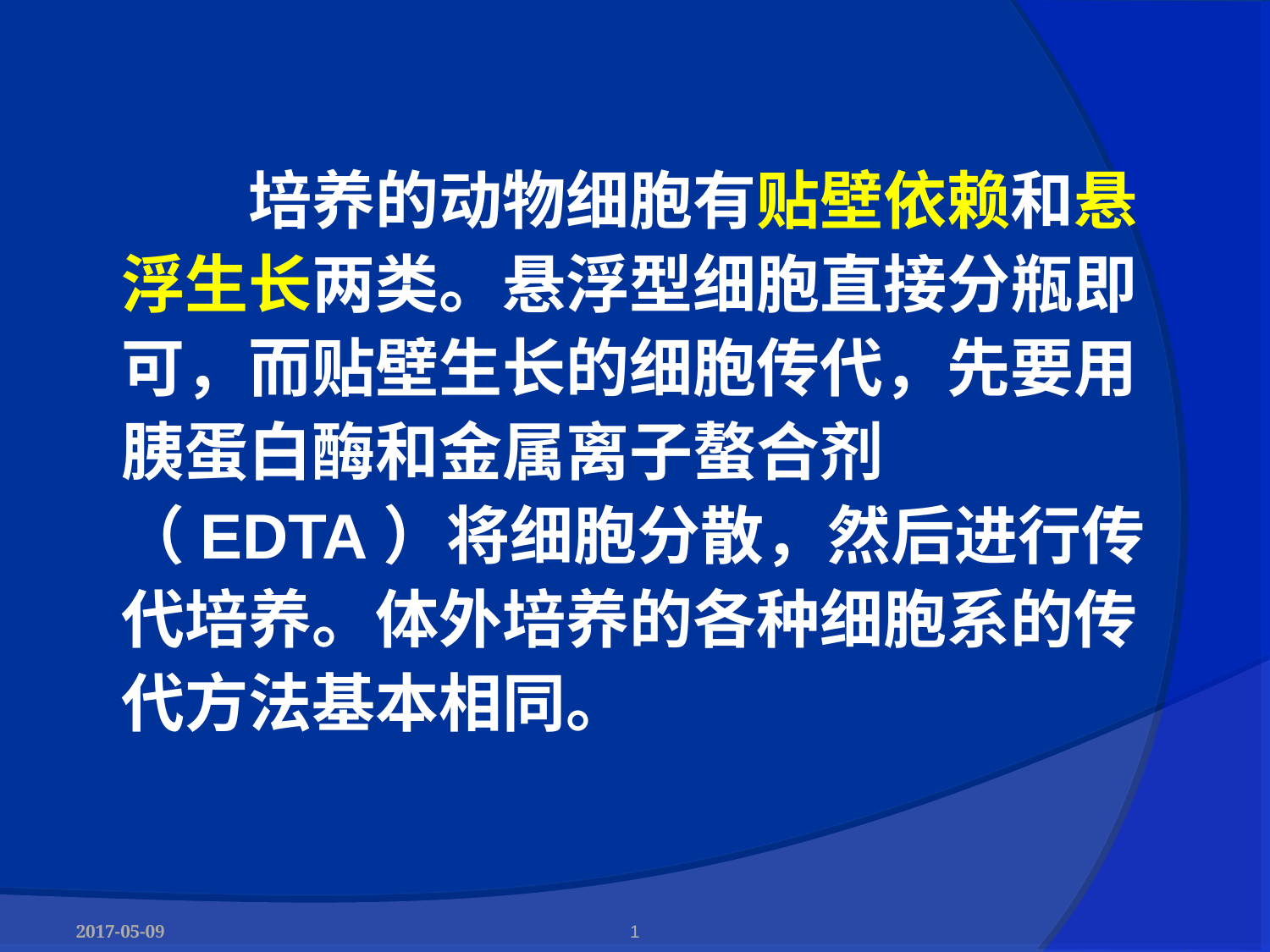

培养的动物细胞有贴壁依赖和悬浮生长两类。悬浮型细胞直接分瓶即可，而贴壁生长的细胞传代，先要用胰蛋白酶和金属离子螯合剂（EDTA）将细胞分散，然后进行传代培养。体外培养的各种细胞系的传代方法基本相同。
2017-05-09
1